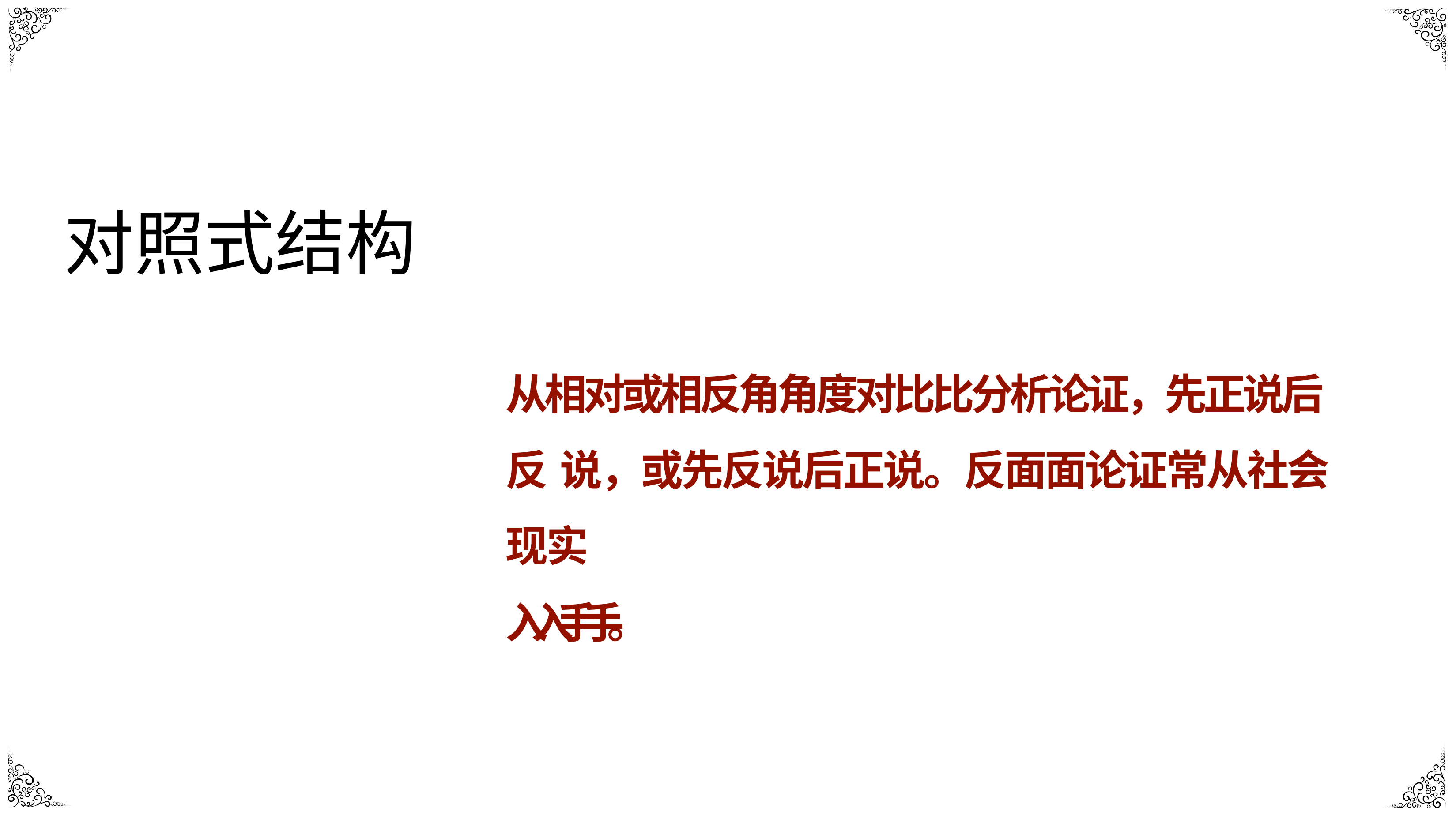

# 对照式结构
从相对或相反⻆角度对⽐比分析论证，先正说后反  说，或先反说后正说。反⾯面论证常从社会现实
⼊入⼿手。